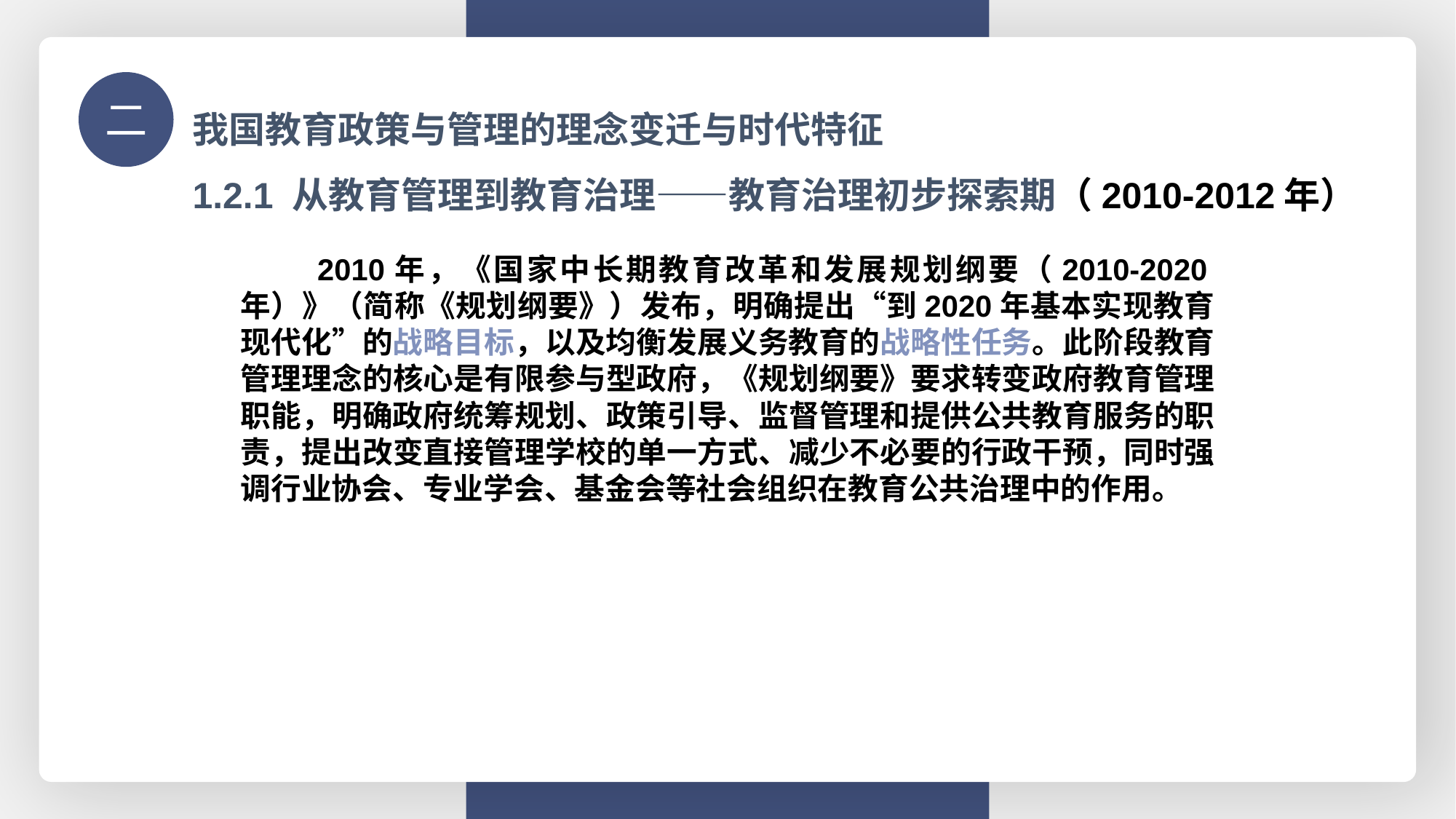

我国教育政策与管理的理念变迁与时代特征
二
1.2.1 从教育管理到教育治理——教育治理初步探索期（2010-2012年）
       2010年，《国家中长期教育改革和发展规划纲要（2010-2020年）》（简称《规划纲要》）发布，明确提出“到2020年基本实现教育现代化”的战略目标，以及均衡发展义务教育的战略性任务。此阶段教育管理理念的核心是有限参与型政府，《规划纲要》要求转变政府教育管理职能，明确政府统筹规划、政策引导、监督管理和提供公共教育服务的职责，提出改变直接管理学校的单一方式、减少不必要的行政干预，同时强调行业协会、专业学会、基金会等社会组织在教育公共治理中的作用。